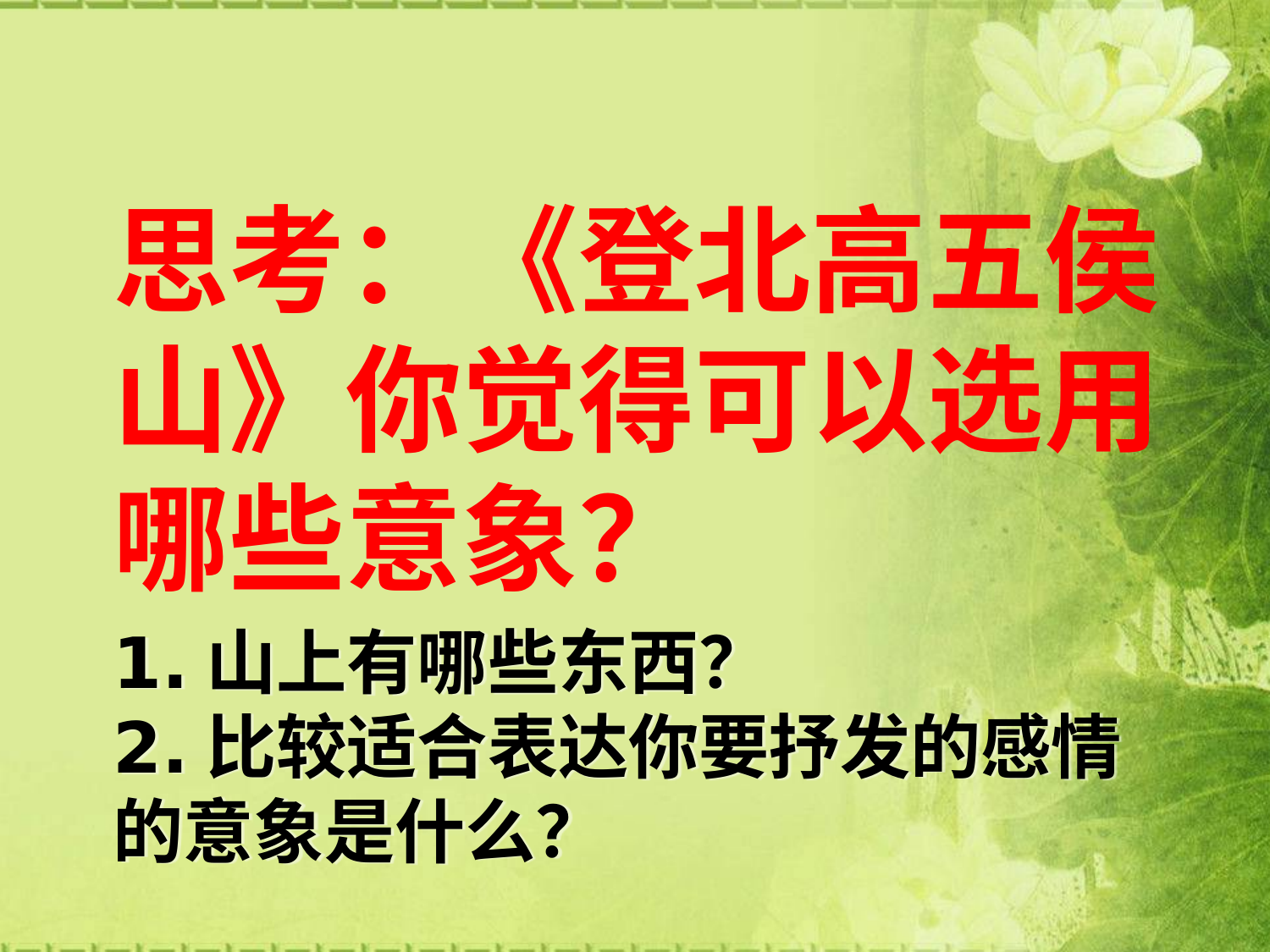

思考：《登北高五侯山》你觉得可以选用哪些意象？
# 1.山上有哪些东西？ 2.比较适合表达你要抒发的感情的意象是什么？